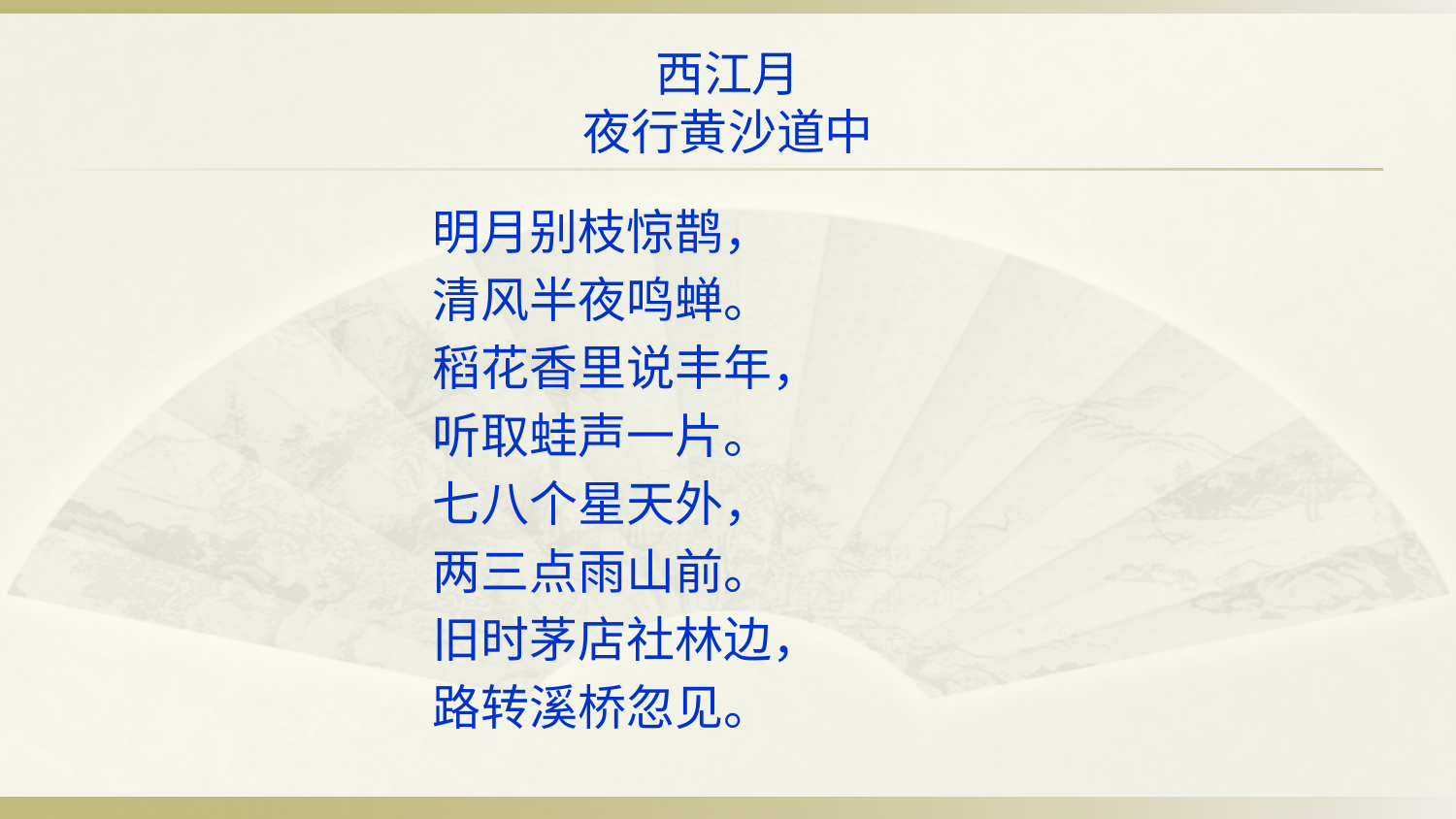

# 西江月 夜行黄沙道中
明月别枝惊鹊，
清风半夜鸣蝉。
稻花香里说丰年，
听取蛙声一片。
七八个星天外，
两三点雨山前。
旧时茅店社林边，
路转溪桥忽见。